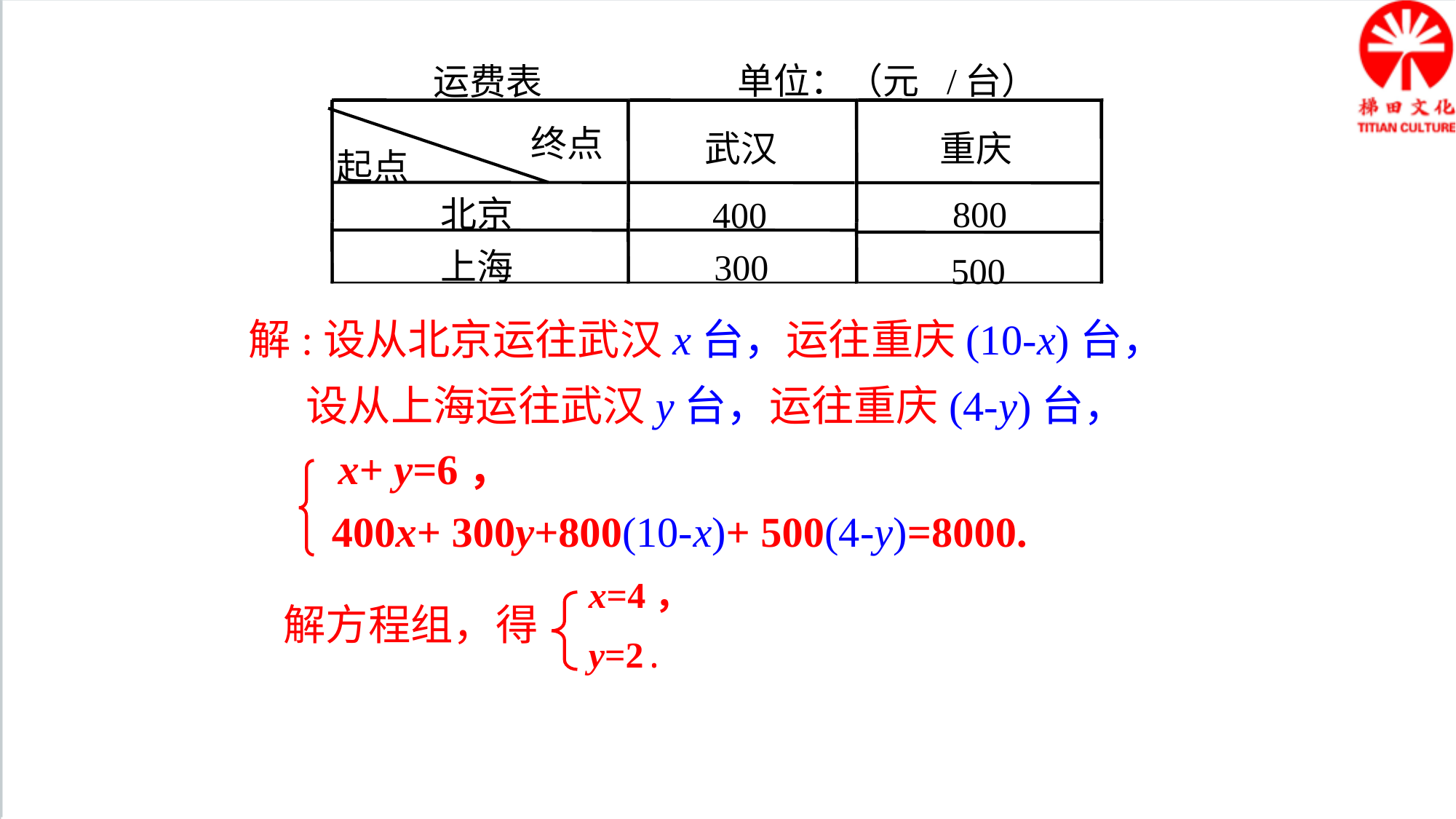

单位：（元
/
台）

运费表

终点
武汉
重庆
起点

北京
800

400

上海
300
500

解:设从北京运往武汉x台，运往重庆(10-x)台，
     设从上海运往武汉y台，运往重庆(4-y)台，
x+ y=6，

400x+ 300y+800(10-x)+ 500(4-y)=8000.
 x=4，

 y=2.
解方程组，得